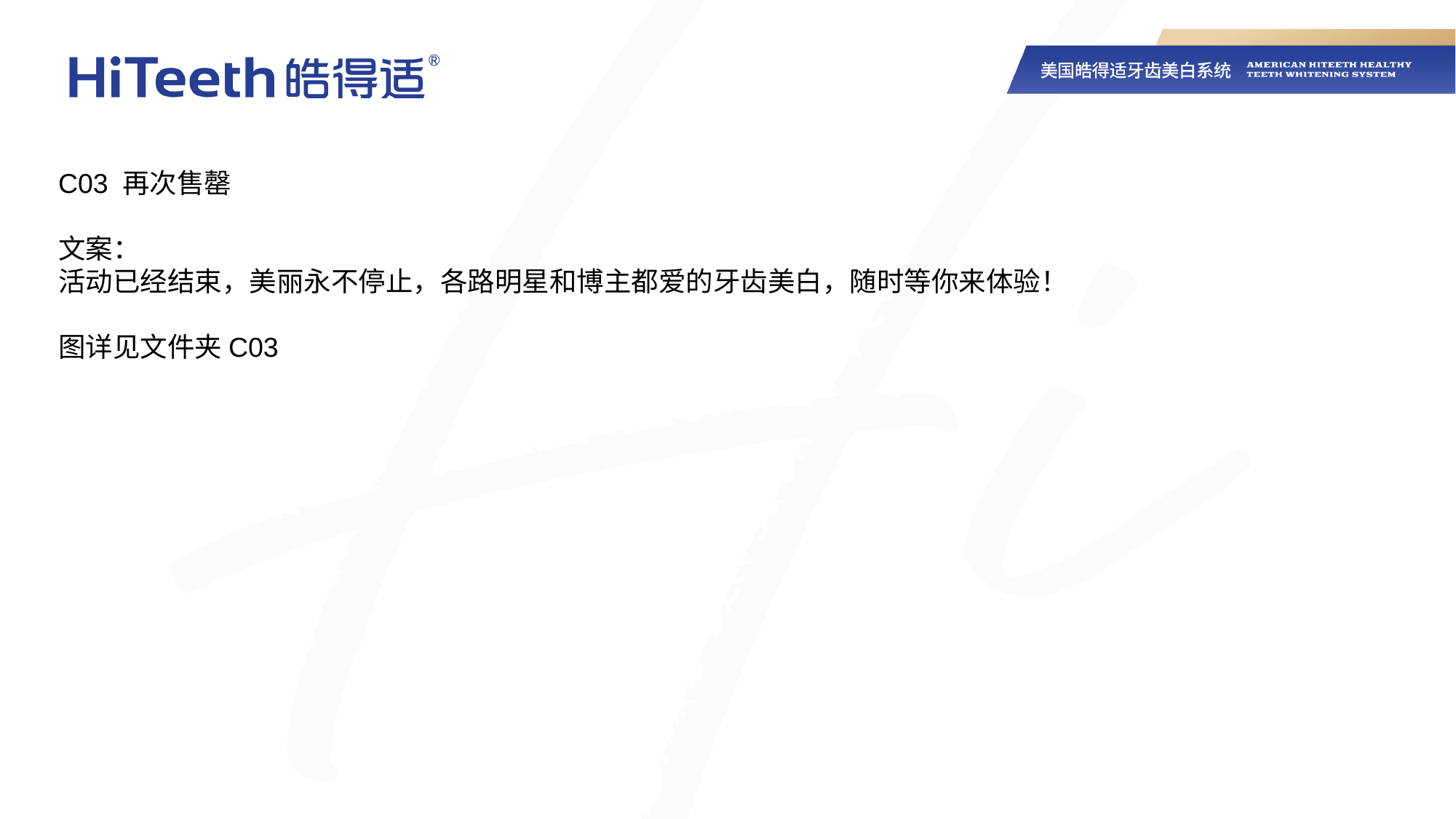

C03 再次售罄

文案：
活动已经结束，美丽永不停止，各路明星和博主都爱的牙齿美白，随时等你来体验！

图详见文件夹C03